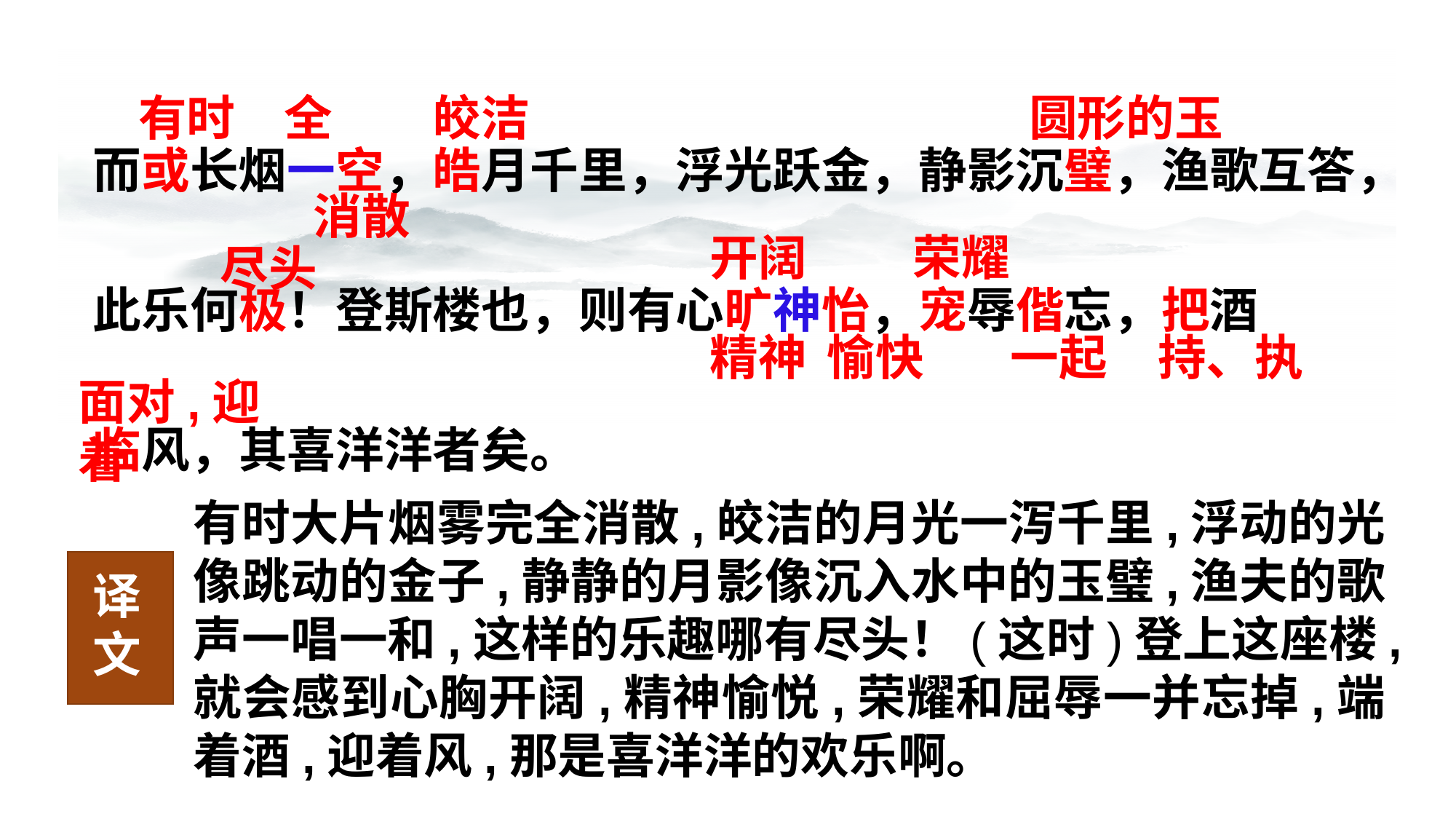

有时
全
皎洁
圆形的玉
而或长烟一空，皓月千里，浮光跃金，静影沉璧，渔歌互答，

此乐何极！登斯楼也，则有心旷神怡，宠辱偕忘，把酒

临风，其喜洋洋者矣。
消散
开阔
荣耀
尽头
精神
愉快
一起
持、执
面对,迎着
有时大片烟雾完全消散,皎洁的月光一泻千里,浮动的光像跳动的金子,静静的月影像沉入水中的玉璧,渔夫的歌声一唱一和,这样的乐趣哪有尽头！(这时)登上这座楼,就会感到心胸开阔,精神愉悦,荣耀和屈辱一并忘掉,端着酒,迎着风,那是喜洋洋的欢乐啊。

译文
译文